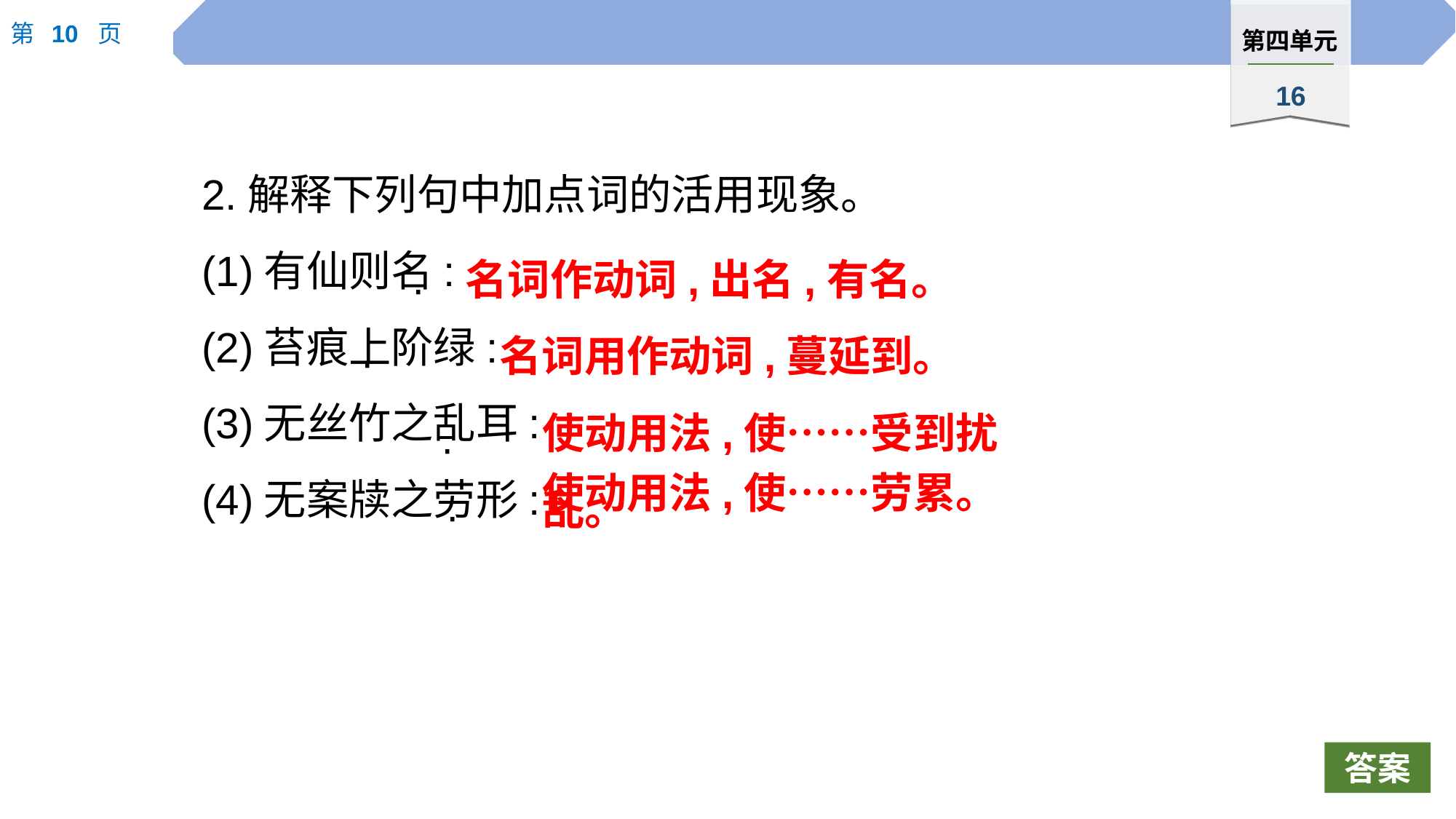

2.解释下列句中加点词的活用现象。
(1)有仙则名:
(2)苔痕上阶绿:
(3)无丝竹之乱耳:
(4)无案牍之劳形:
名词作动词,出名,有名。
·
名词用作动词,蔓延到。
·
使动用法,使……受到扰乱。
·
使动用法,使……劳累。
·
答案